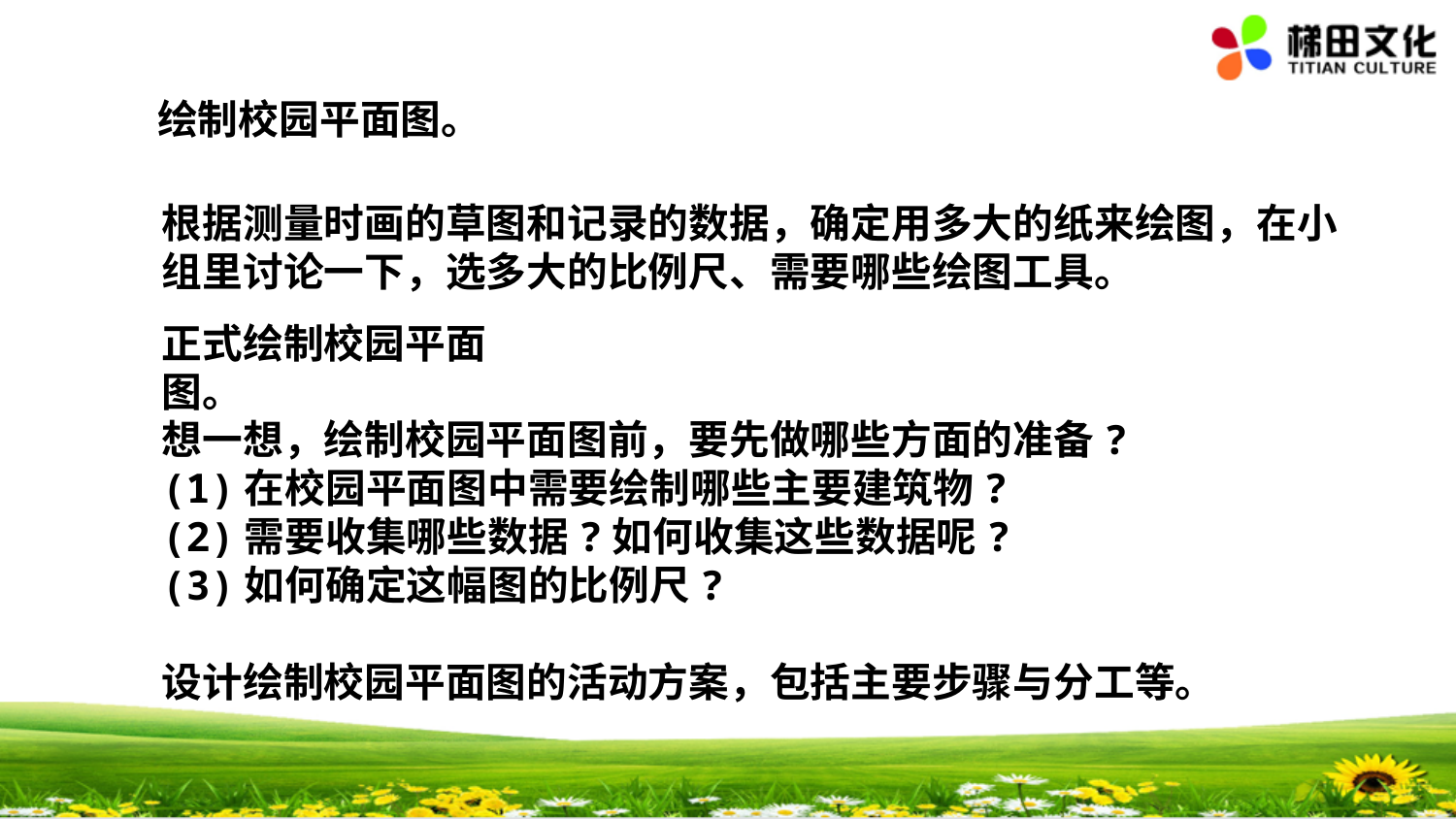

绘制校园平面图。
根据测量时画的草图和记录的数据，确定用多大的纸来绘图，在小组里讨论一下，选多大的比例尺、需要哪些绘图工具。
正式绘制校园平面图。
想一想，绘制校园平面图前，要先做哪些方面的准备?
(1)在校园平面图中需要绘制哪些主要建筑物?
(2)需要收集哪些数据?如何收集这些数据呢?
(3)如何确定这幅图的比例尺?

设计绘制校园平面图的活动方案，包括主要步骤与分工等。